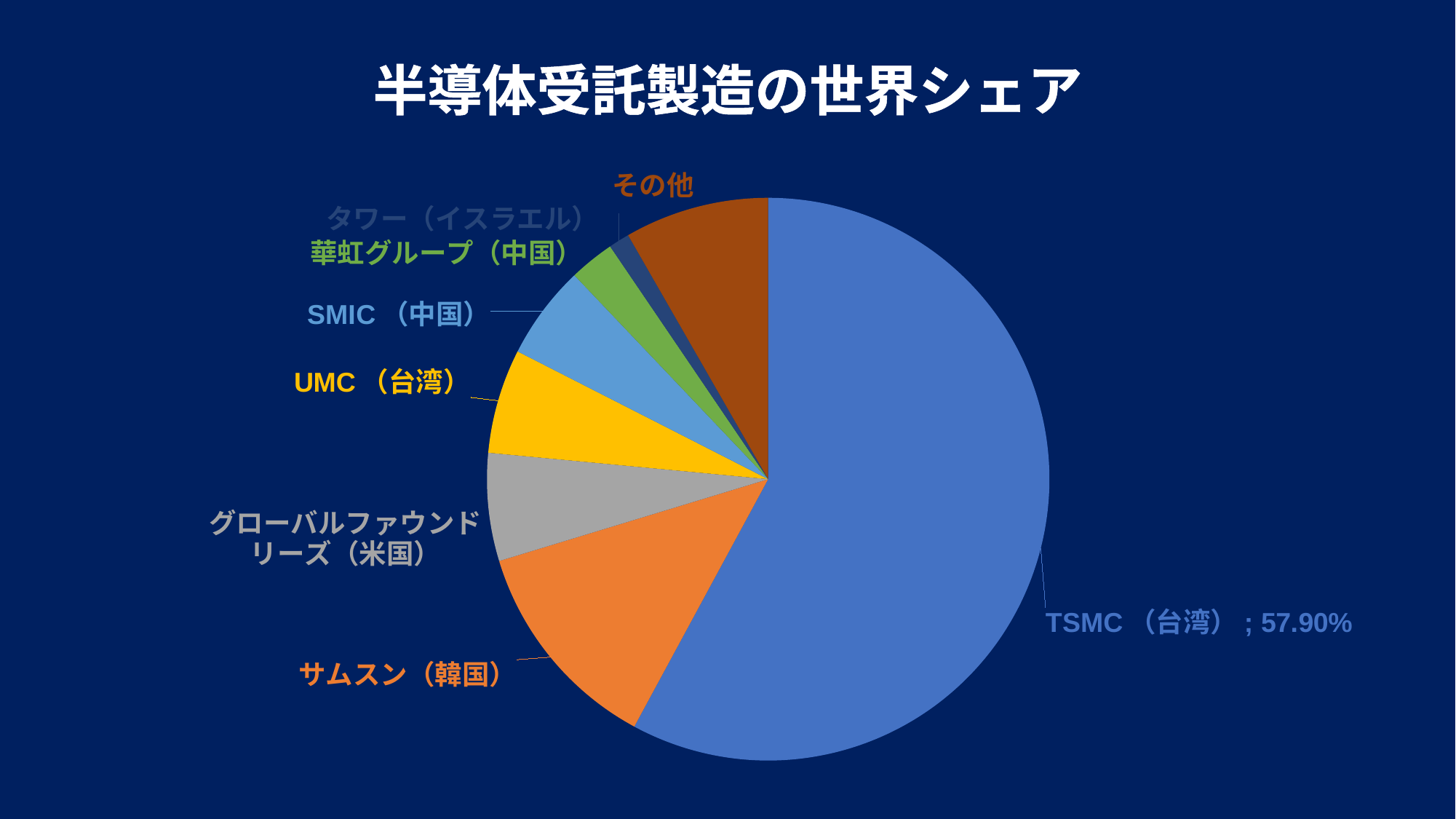

半導体受託製造の世界シェア

### Chart

| Category | 世界シェア |
|---|---|
| TSMC（台湾） | 0.579 |
| サムスン（韓国） | 0.124 |
| グローバルファウンドリーズ（米国） | 0.062 |
| UMC（台湾） | 0.06 |
| SMIC（中国） | 0.054 |
| 華虹グループ（中国） | 0.026 |
| タワー（イスラエル） | 0.012 |
| その他 | 0.083 |